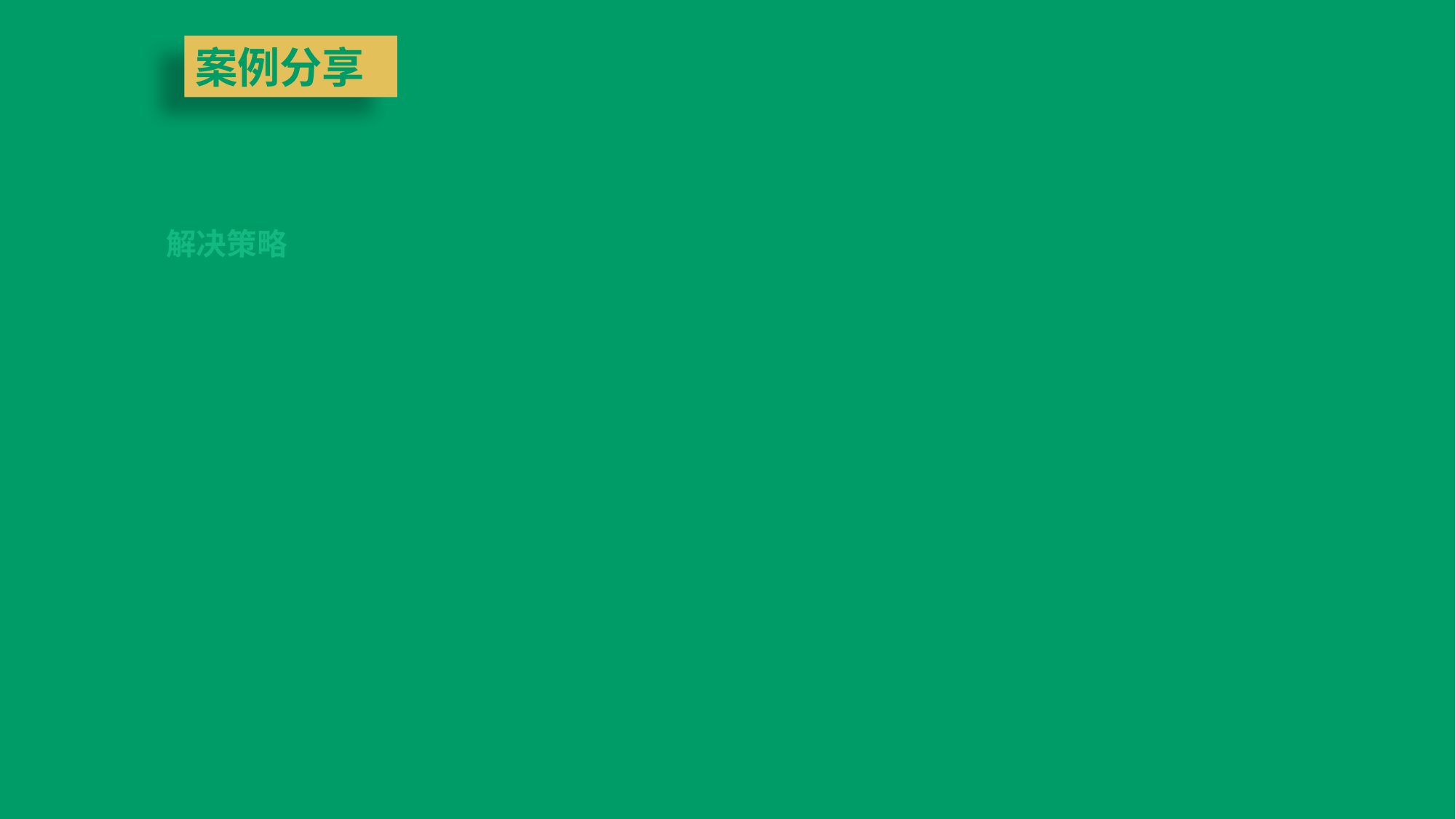

案例分享
解决策略

3.视频学习穿衣服。
  小班小朋友的思维以带有直观行动性，单靠讲述无法让孩子理解穿衣的方式。教师通过视频学习和个别示范相结合的方式帮助幼儿理解。让幼儿观看网上小朋友穿衣服的视频了解穿衣步骤，然后个别幼儿主动尝试，帮助幼儿巩固穿衣服。最后，通过小朋友在日常活动中亲身体验，学习如何穿衣服。

INDUCTION TRAINING